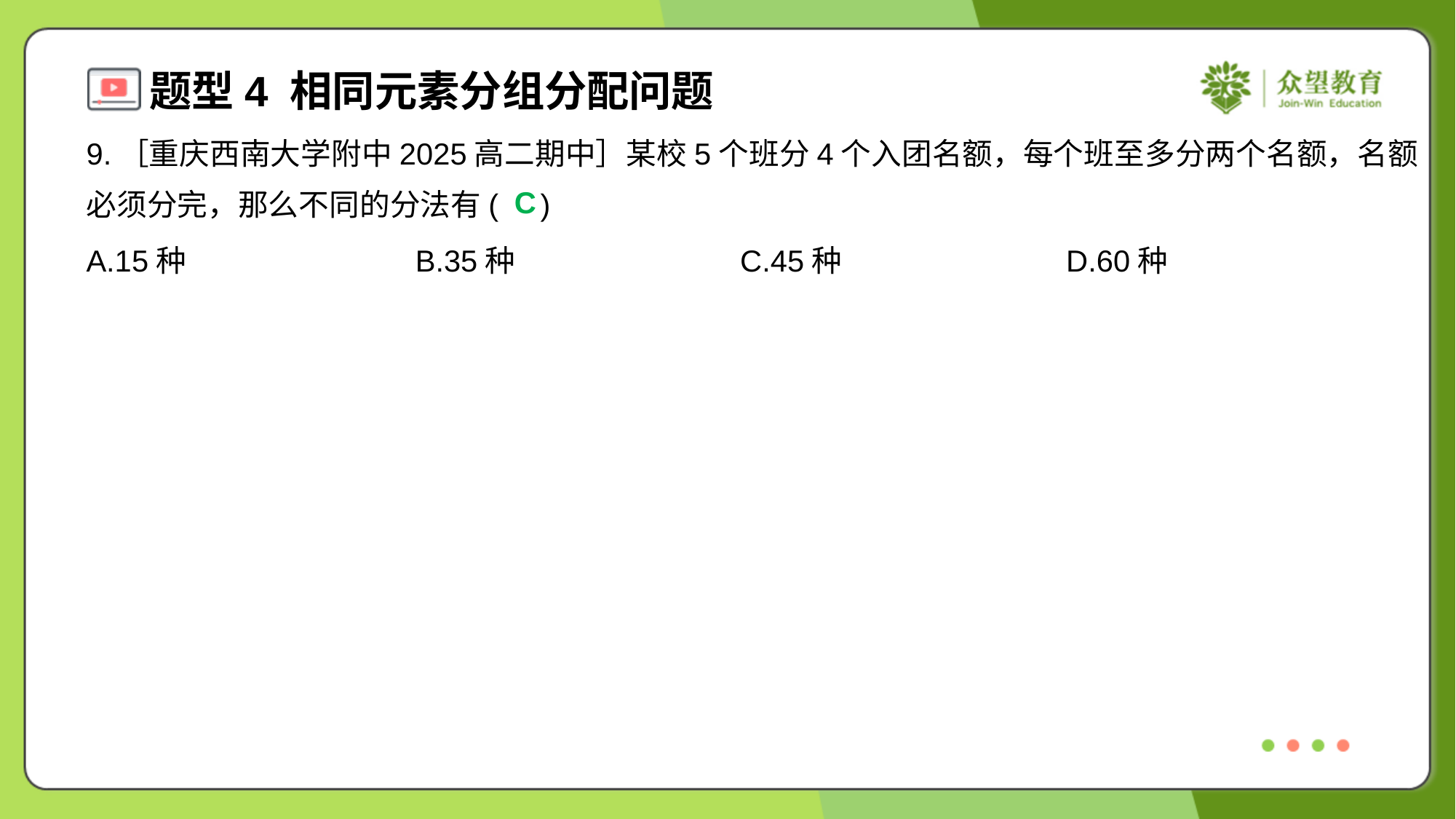

9.［重庆西南大学附中2025高二期中］某校5个班分4个入团名额，每个班至多分两个名额，名额
必须分完，那么不同的分法有(     )
C
A.15种	B.35种	C.45种	D.60种